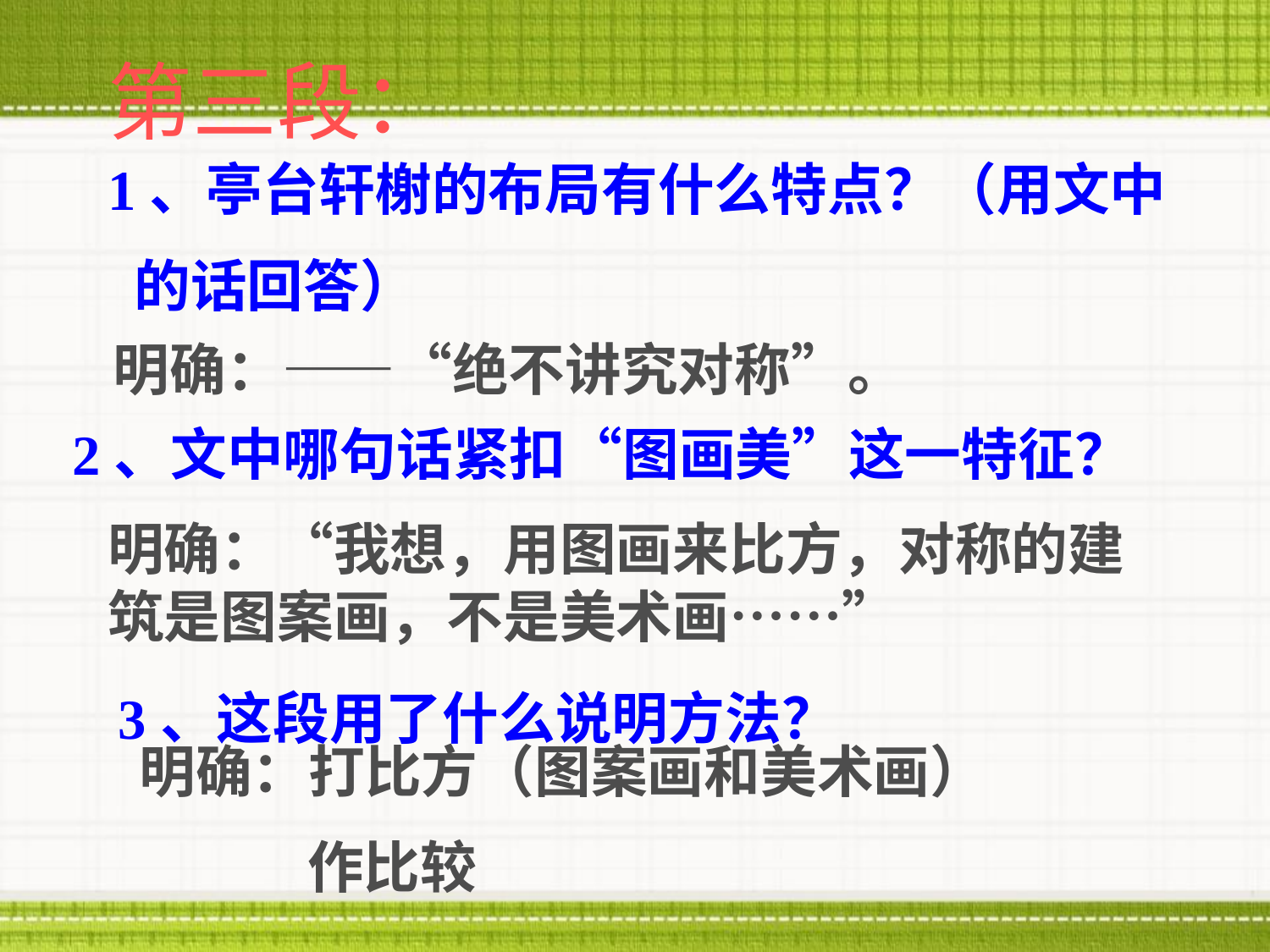

第三段：
1、亭台轩榭的布局有什么特点？（用文中
 的话回答）
明确：——“绝不讲究对称”。
2、文中哪句话紧扣“图画美”这一特征？
明确：“我想，用图画来比方，对称的建筑是图案画，不是美术画……”
3、这段用了什么说明方法？
明确：打比方（图案画和美术画）
            作比较